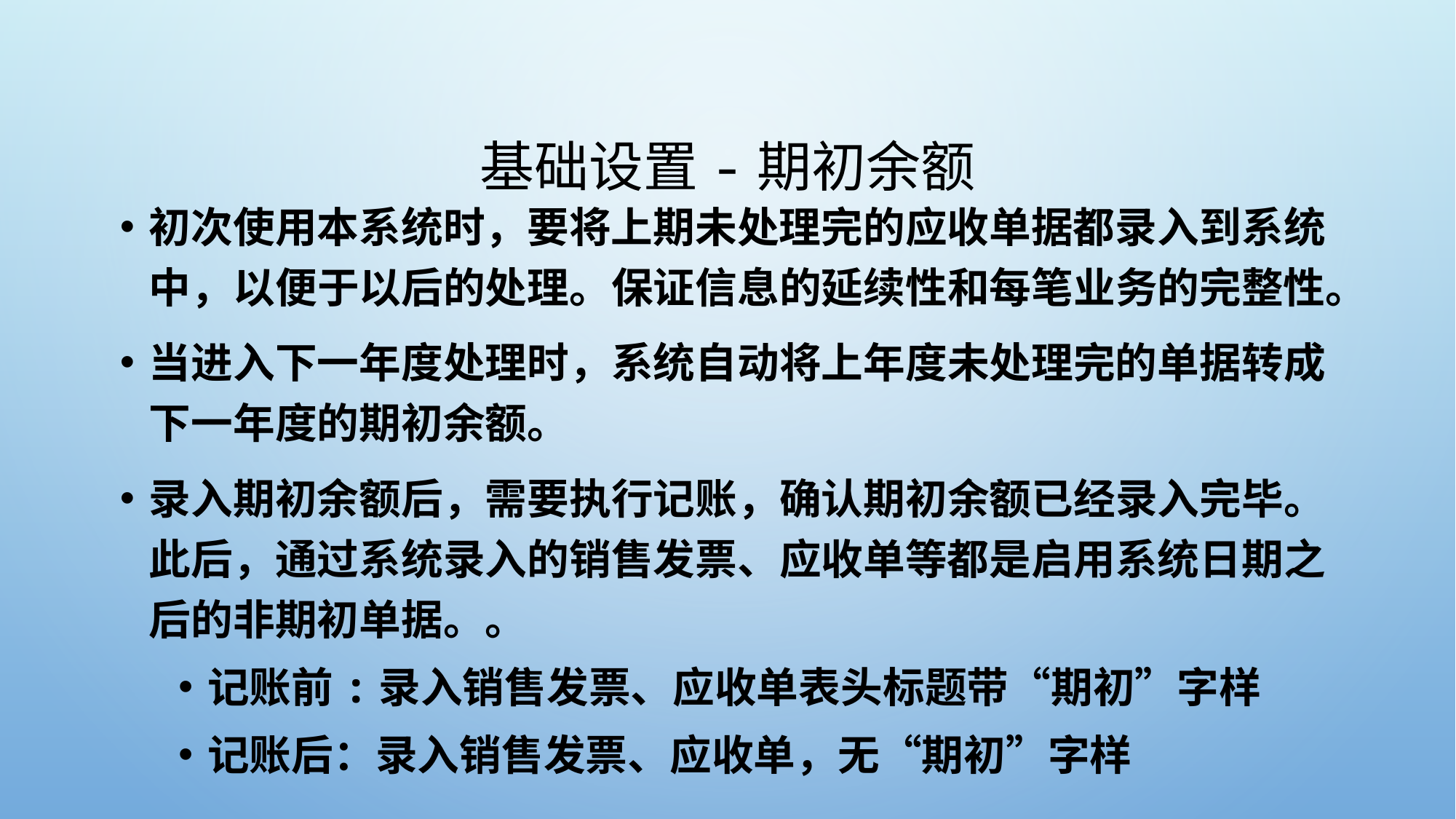

# 基础设置-期初余额
初次使用本系统时，要将上期未处理完的应收单据都录入到系统中，以便于以后的处理。保证信息的延续性和每笔业务的完整性。
当进入下一年度处理时，系统自动将上年度未处理完的单据转成下一年度的期初余额。
录入期初余额后，需要执行记账，确认期初余额已经录入完毕。此后，通过系统录入的销售发票、应收单等都是启用系统日期之后的非期初单据。。
记账前:录入销售发票、应收单表头标题带“期初”字样
记账后：录入销售发票、应收单，无“期初”字样